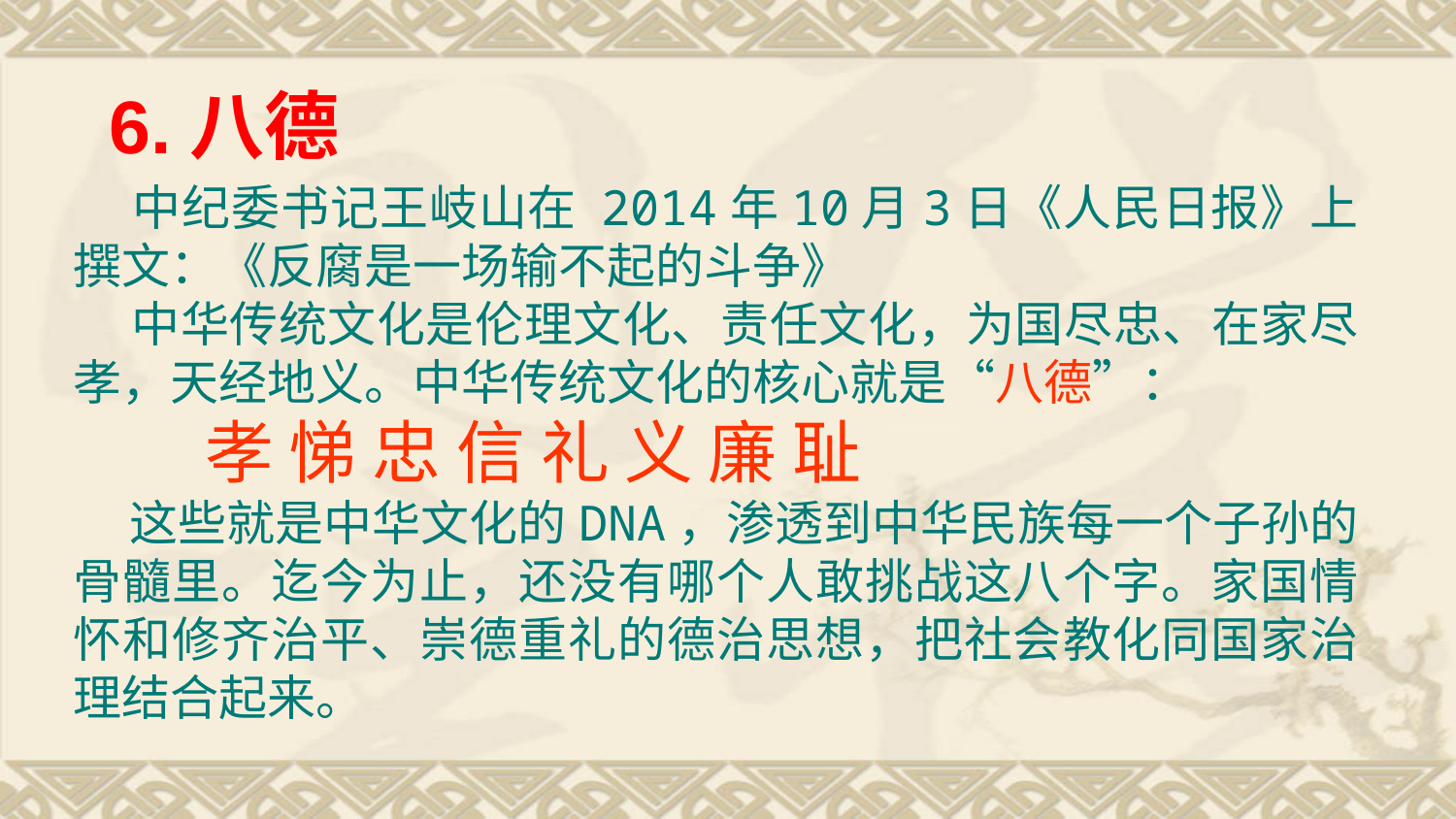

# 6.八德
    中纪委书记王岐山在 2014年10月3日《人民日报》上撰文：《反腐是一场输不起的斗争》
    中华传统文化是伦理文化、责任文化，为国尽忠、在家尽孝，天经地义。中华传统文化的核心就是“八德”：
           孝 悌 忠 信 礼 义 廉 耻
    这些就是中华文化的DNA，渗透到中华民族每一个子孙的骨髓里。迄今为止，还没有哪个人敢挑战这八个字。家国情怀和修齐治平、崇德重礼的德治思想，把社会教化同国家治理结合起来。